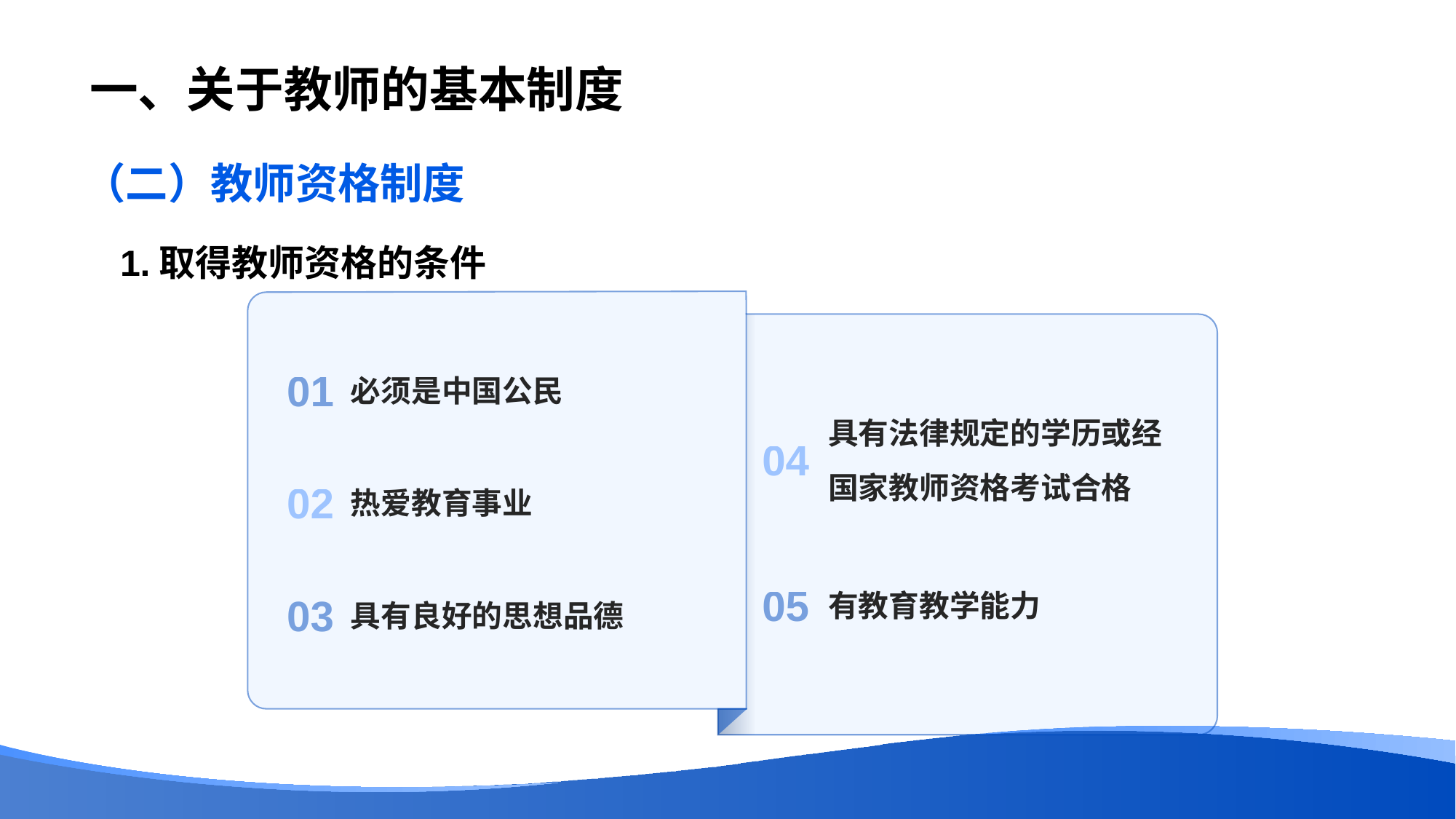

# 一、关于教师的基本制度
（二）教师资格制度
1.取得教师资格的条件

必须是中国公民
01
具有法律规定的学历或经国家教师资格考试合格
04
热爱教育事业
02
有教育教学能力
具有良好的思想品德
05
03